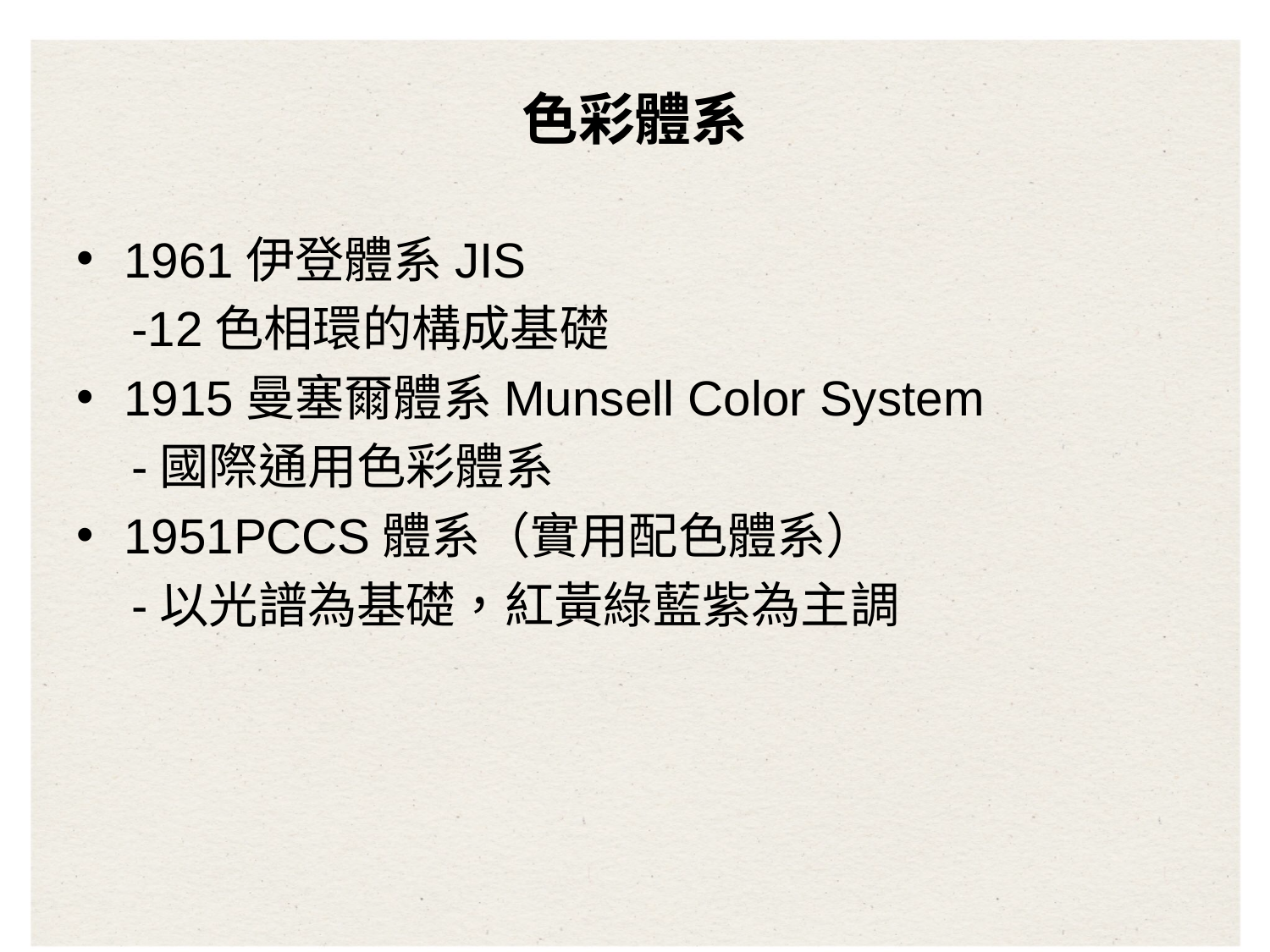

# 色彩體系
1961伊登體系JIS
    -12色相環的構成基礎
1915曼塞爾體系Munsell Color System
    -國際通用色彩體系
1951PCCS體系（實用配色體系）
    -以光譜為基礎，紅黃綠藍紫為主調